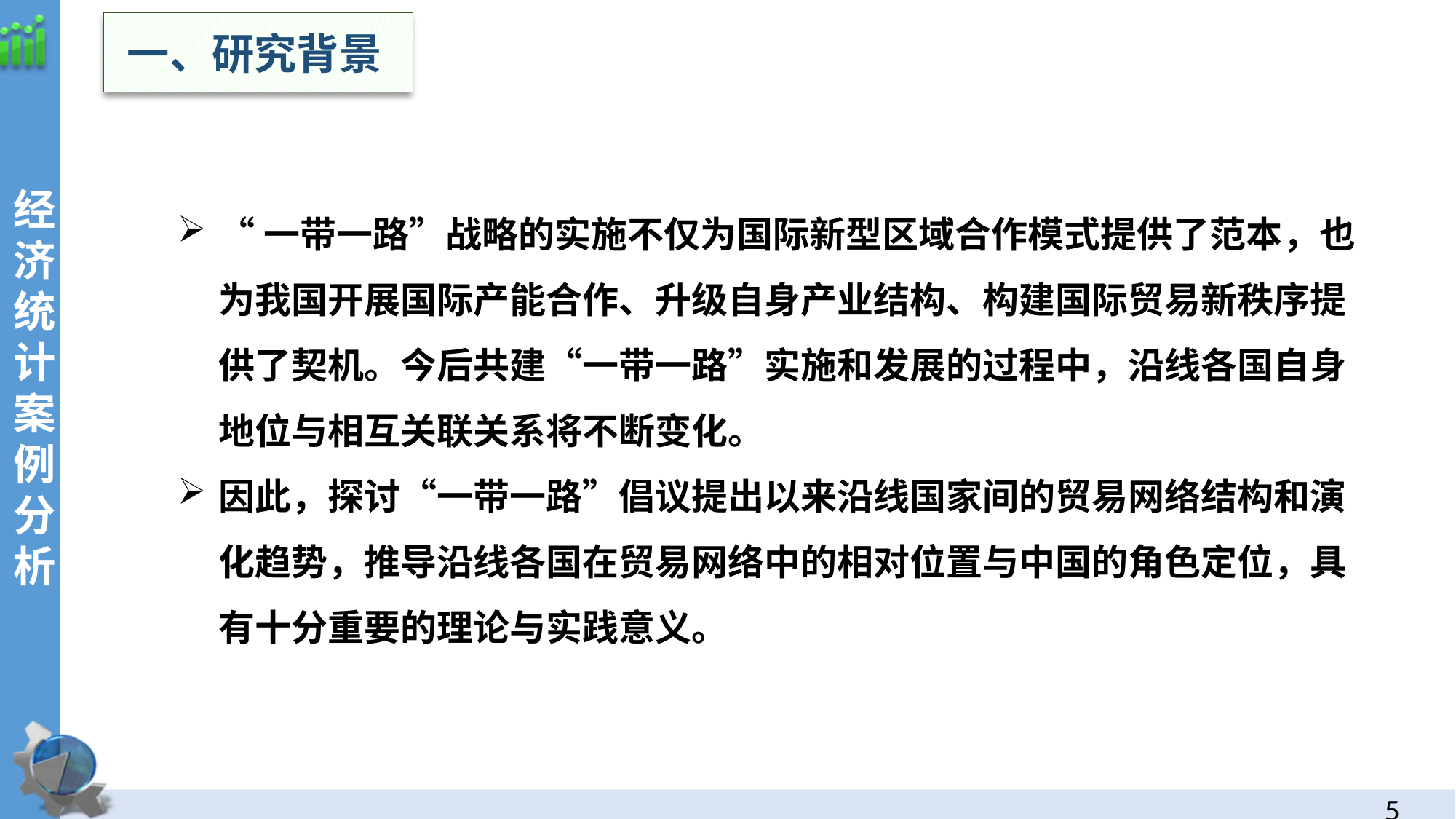

一、研究背景

经济统计案例分析
“一带一路”战略的实施不仅为国际新型区域合作模式提供了范本，也为我国开展国际产能合作、升级自身产业结构、构建国际贸易新秩序提供了契机。今后共建“一带一路”实施和发展的过程中，沿线各国自身地位与相互关联关系将不断变化。
因此，探讨“一带一路”倡议提出以来沿线国家间的贸易网络结构和演化趋势，推导沿线各国在贸易网络中的相对位置与中国的角色定位，具有十分重要的理论与实践意义。

5